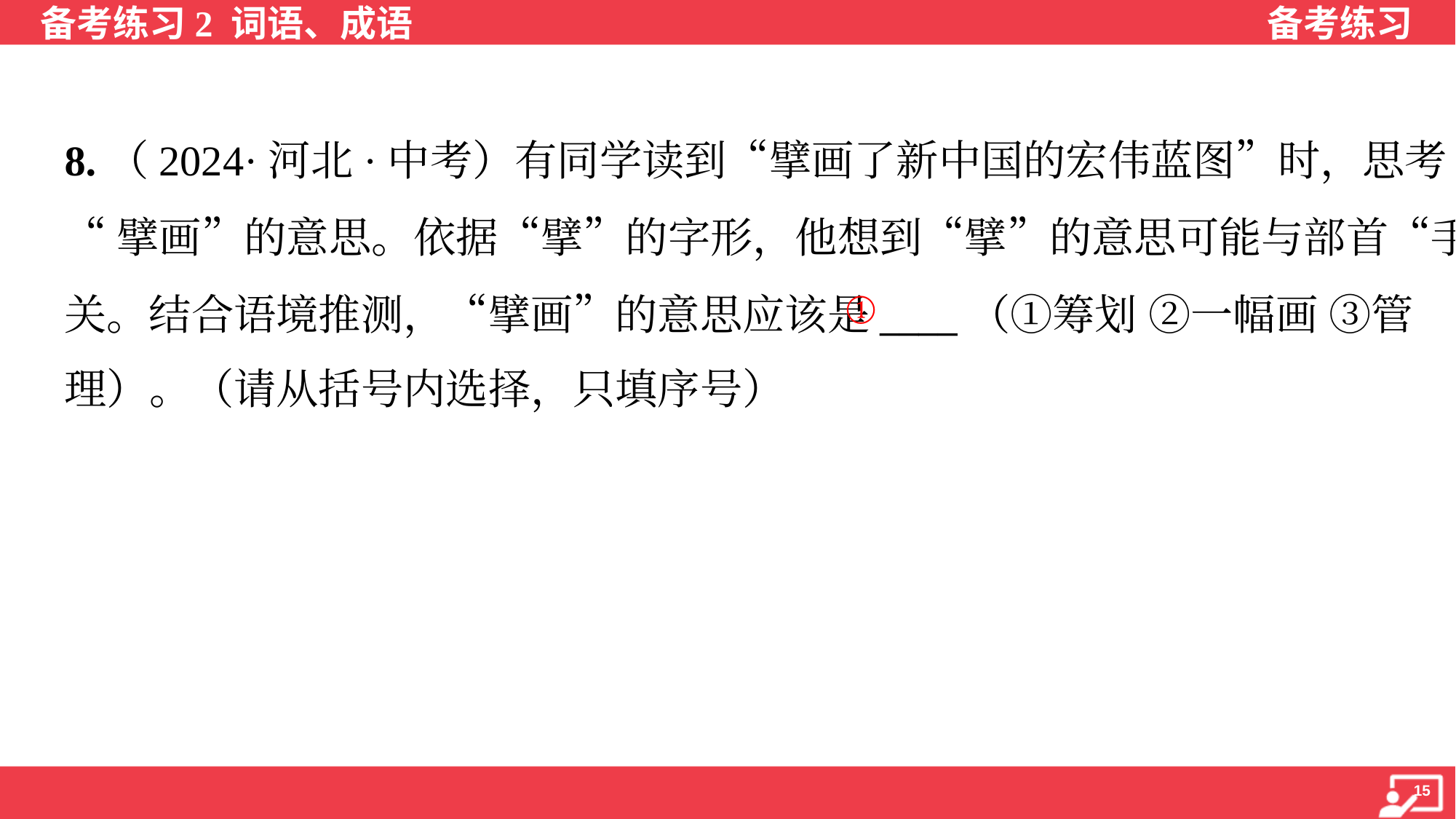

8.（2024·河北·中考）有同学读到“擘画了新中国的宏伟蓝图”时，思考
“擘画”的意思。依据“擘”的字形，他想到“擘”的意思可能与部首“手”有
关。结合语境推测，“擘画”的意思应该是____（①筹划 ②一幅画 ③管
理）。（请从括号内选择，只填序号）
①